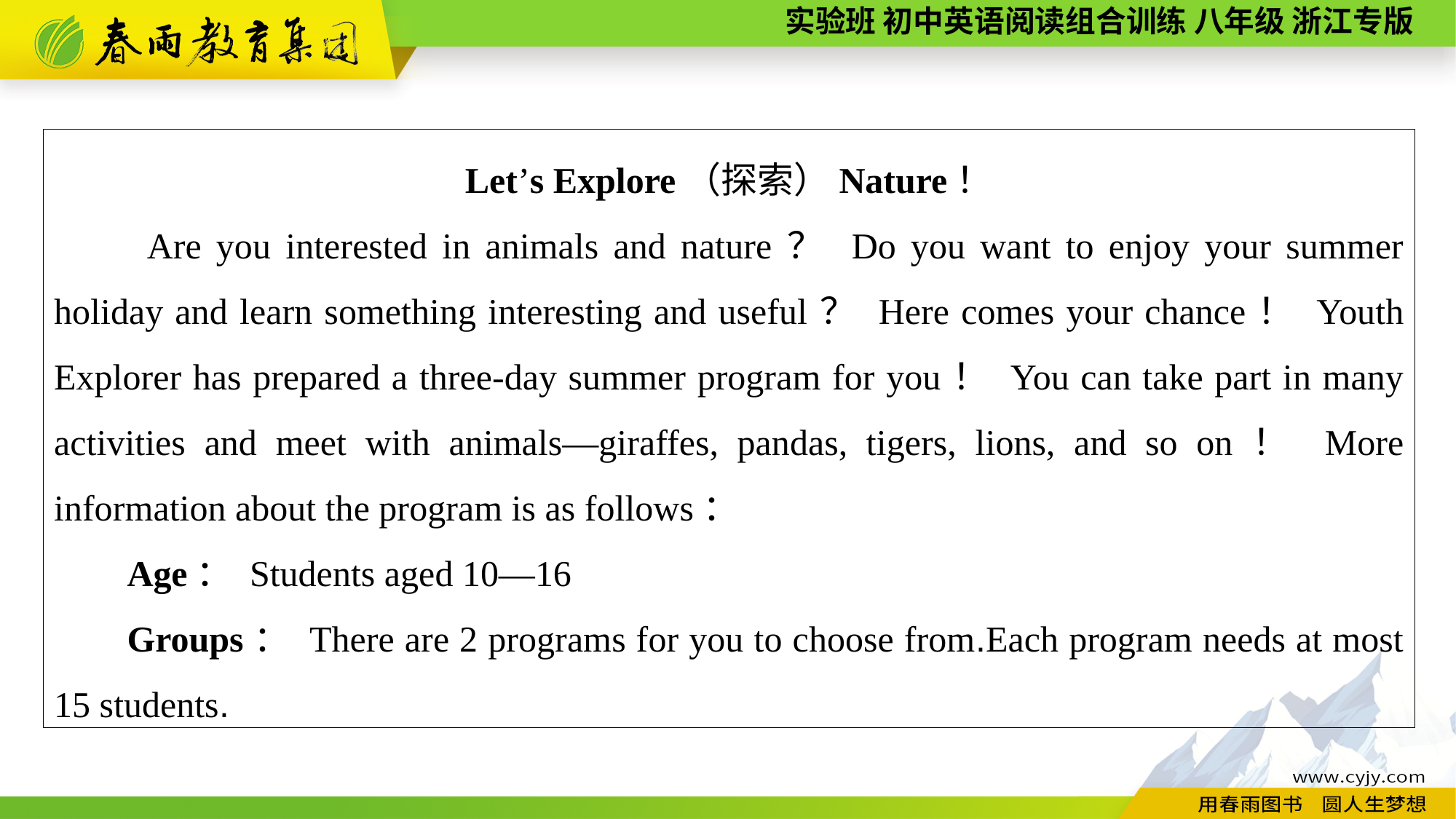

Let’s Explore（探索）Nature！
　　Are you interested in animals and nature？ Do you want to enjoy your summer holiday and learn something interesting and useful？ Here comes your chance！ Youth Explorer has prepared a three-day summer program for you！ You can take part in many activities and meet with animals—giraffes, pandas, tigers, lions, and so on！ More information about the program is as follows：
Age： Students aged 10—16
Groups： There are 2 programs for you to choose from.Each program needs at most 15 students.